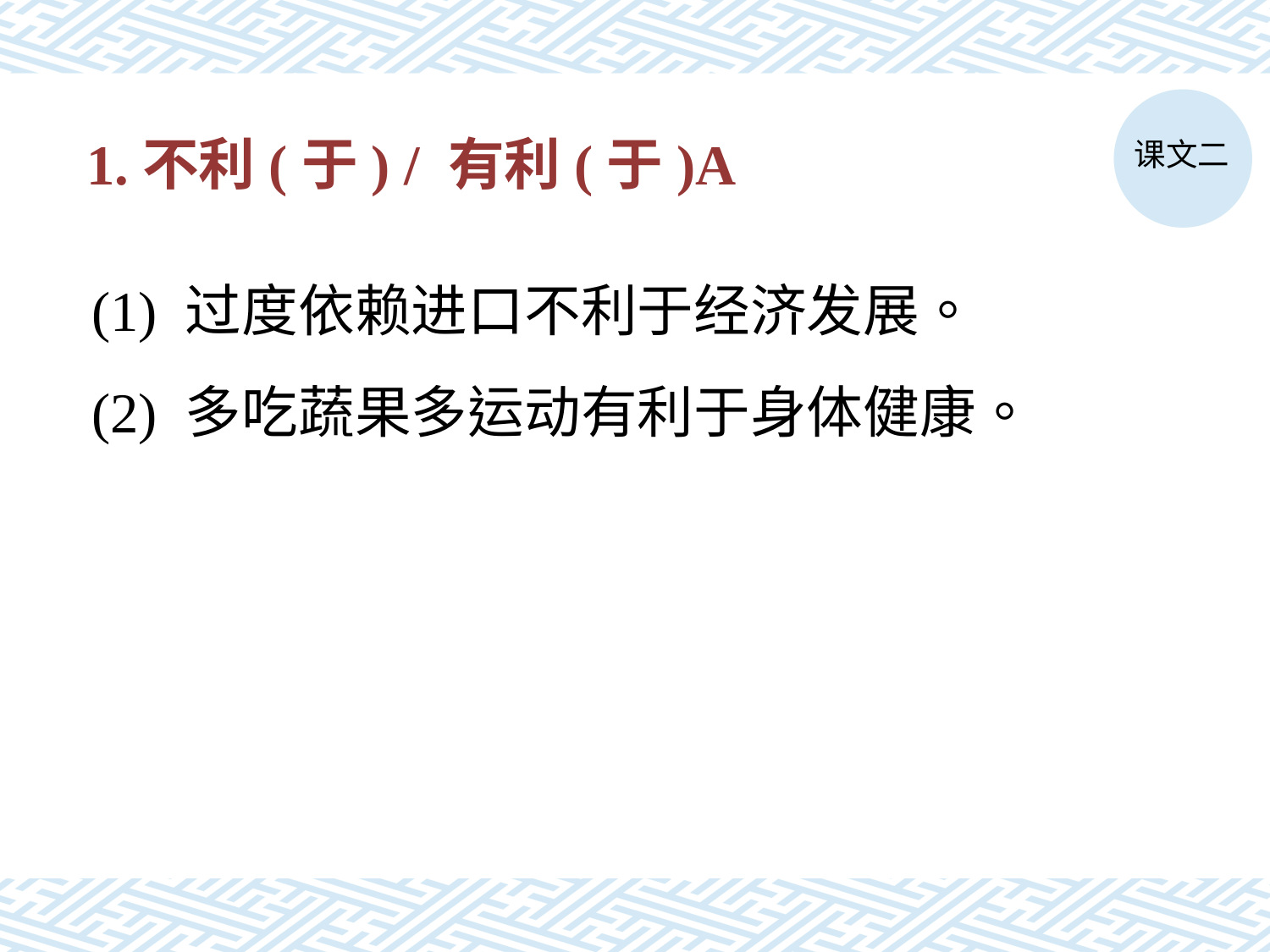

课文二
# 1.不利(于) / 有利(于)A
(1) 过度依赖进口不利于经济发展。
(2) 多吃蔬果多运动有利于身体健康。